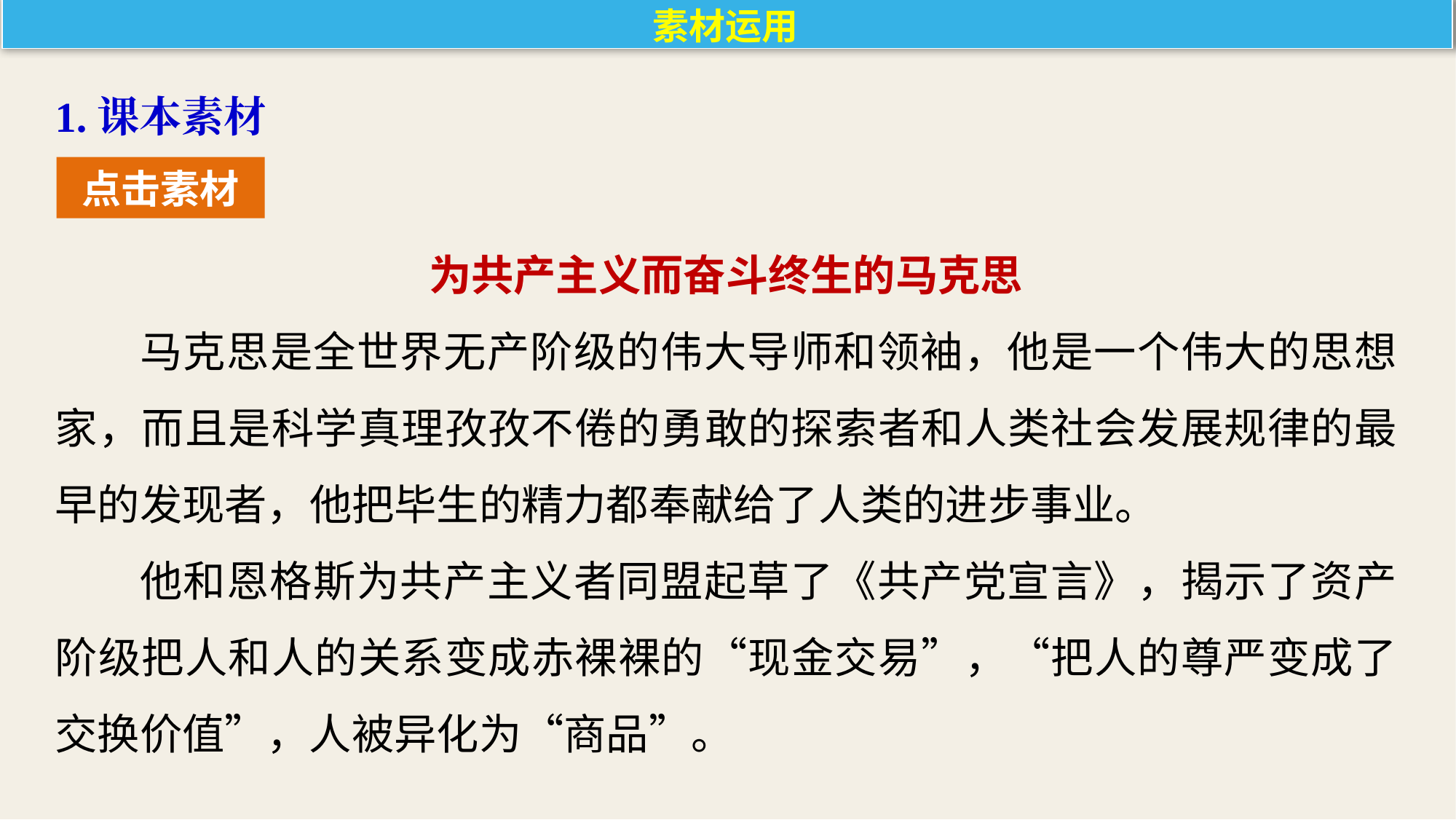

素材运用
1.课本素材
点击素材
为共产主义而奋斗终生的马克思
马克思是全世界无产阶级的伟大导师和领袖，他是一个伟大的思想家，而且是科学真理孜孜不倦的勇敢的探索者和人类社会发展规律的最早的发现者，他把毕生的精力都奉献给了人类的进步事业。
他和恩格斯为共产主义者同盟起草了《共产党宣言》，揭示了资产阶级把人和人的关系变成赤裸裸的“现金交易”，“把人的尊严变成了交换价值”，人被异化为“商品”。